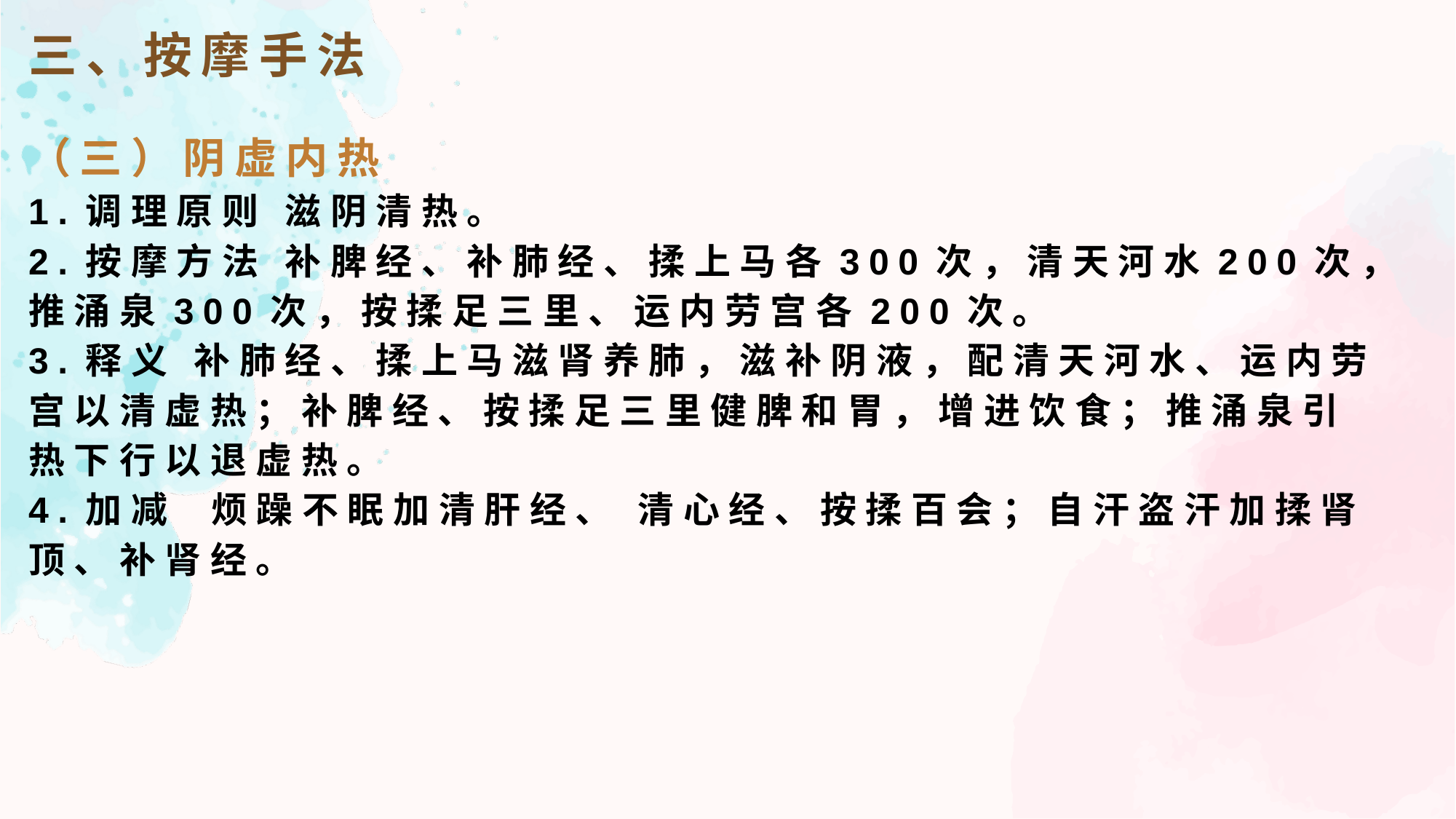

三、按摩手法

（三）阴虚内热
1.调理原则 滋阴清热。
2.按摩方法 补脾经、补肺经、揉上马各300次，清天河水200次，推涌泉300次，按揉足三里、运内劳宫各200次。
3.释义 补肺经、揉上马滋肾养肺，滋补阴液，配清天河水、运内劳宫以清虚热；补脾经、按揉足三里健脾和胃，增进饮食；推涌泉引热下行以退虚热。
4.加减  烦躁不眠加清肝经、 清心经、按揉百会；自汗盗汗加揉肾顶、补肾经。